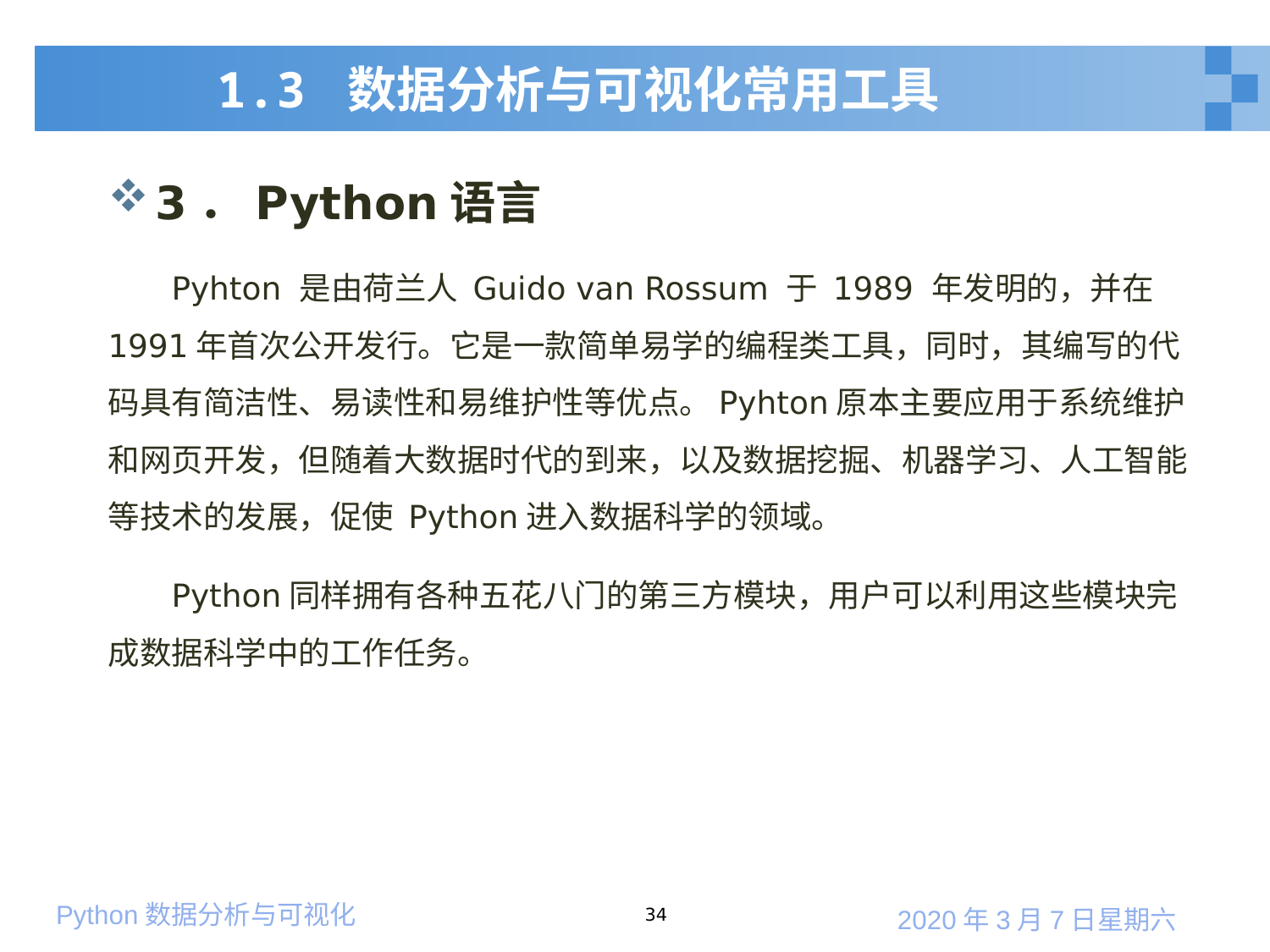

# 1.3 数据分析与可视化常用工具
3．Python语言
Pyhton 是由荷兰人 Guido van Rossum 于 1989 年发明的，并在1991年首次公开发行。它是一款简单易学的编程类工具，同时，其编写的代码具有简洁性、易读性和易维护性等优点。Pyhton原本主要应用于系统维护和网页开发，但随着大数据时代的到来，以及数据挖掘、机器学习、人工智能等技术的发展，促使 Python进入数据科学的领域。
Python同样拥有各种五花八门的第三方模块，用户可以利用这些模块完成数据科学中的工作任务。
34
2020年3月7日星期六